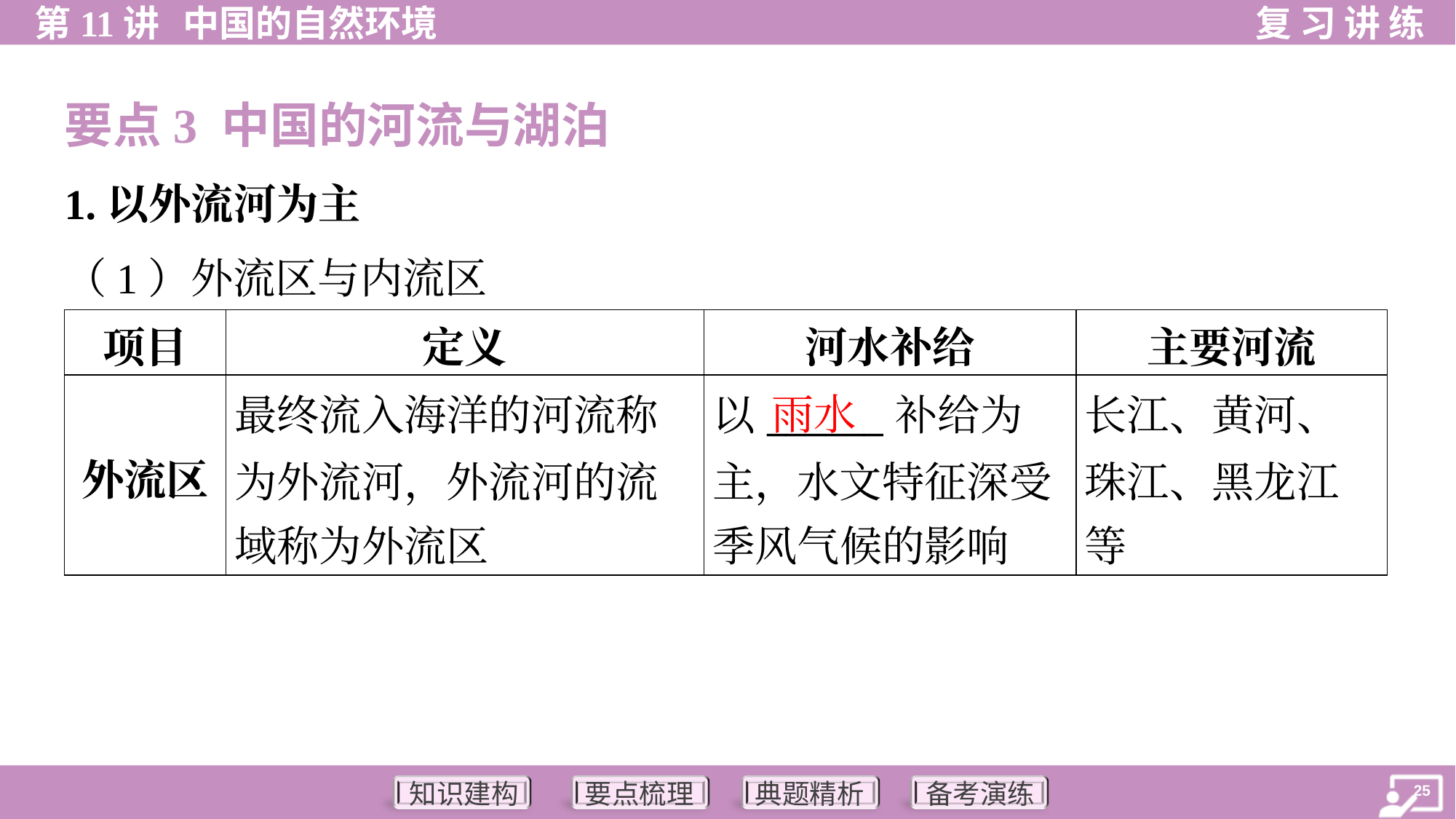

要点3 中国的河流与湖泊
1.以外流河为主
（1）外流区与内流区
| 项目 | 定义 | 河水补给 | 主要河流 |
| --- | --- | --- | --- |
| 外流区 | 最终流入海洋的河流称 为外流河，外流河的流 域称为外流区 | 以\_\_\_\_\_\_补给为 主，水文特征深受 季风气候的影响 | 长江、黄河、 珠江、黑龙江 等 |
雨水